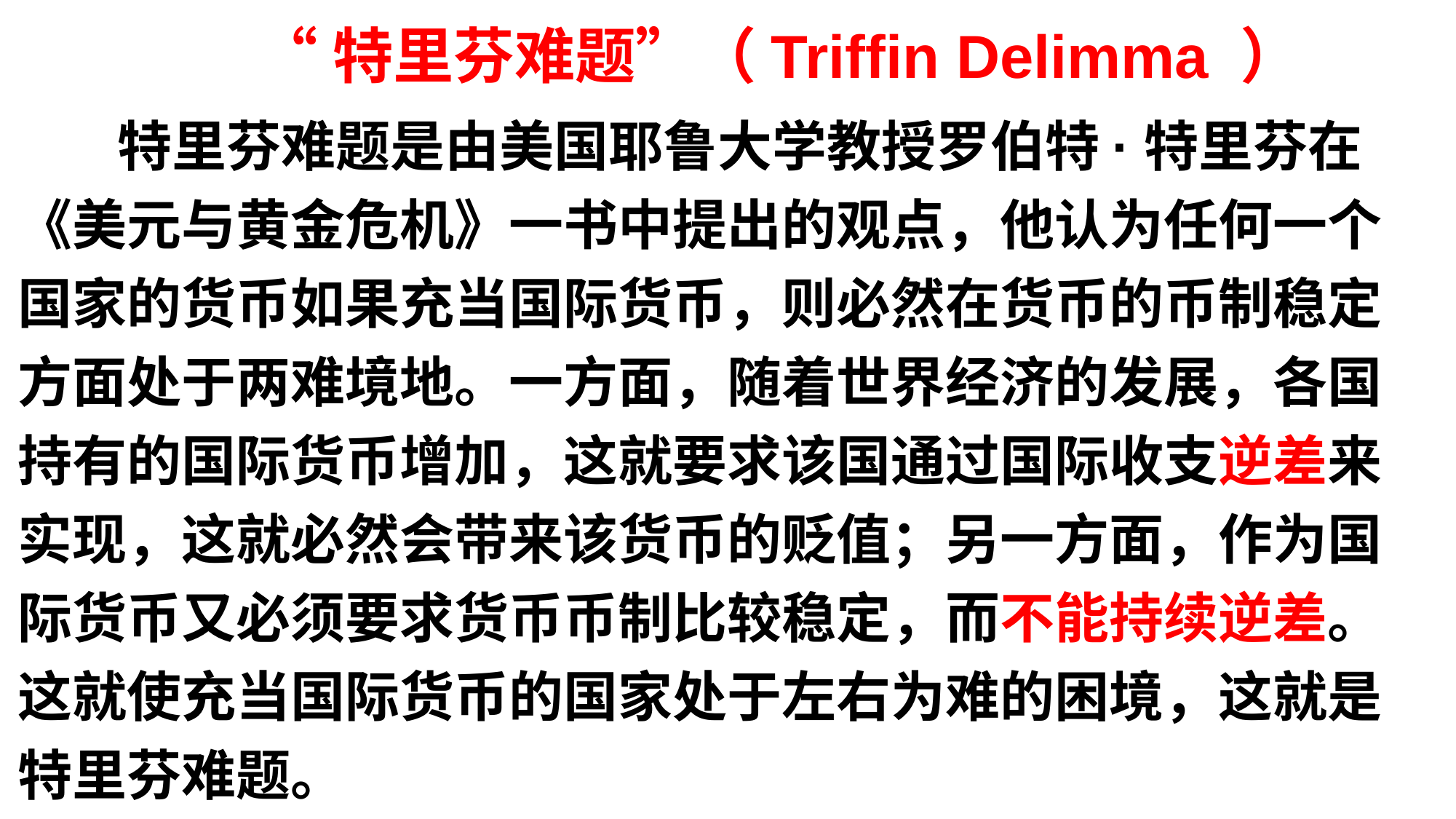

“特里芬难题”（Triffin Delimma ）
       特里芬难题是由美国耶鲁大学教授罗伯特·特里芬在《美元与黄金危机》一书中提出的观点，他认为任何一个国家的货币如果充当国际货币，则必然在货币的币制稳定方面处于两难境地。一方面，随着世界经济的发展，各国持有的国际货币增加，这就要求该国通过国际收支逆差来实现，这就必然会带来该货币的贬值；另一方面，作为国际货币又必须要求货币币制比较稳定，而不能持续逆差。这就使充当国际货币的国家处于左右为难的困境，这就是特里芬难题。